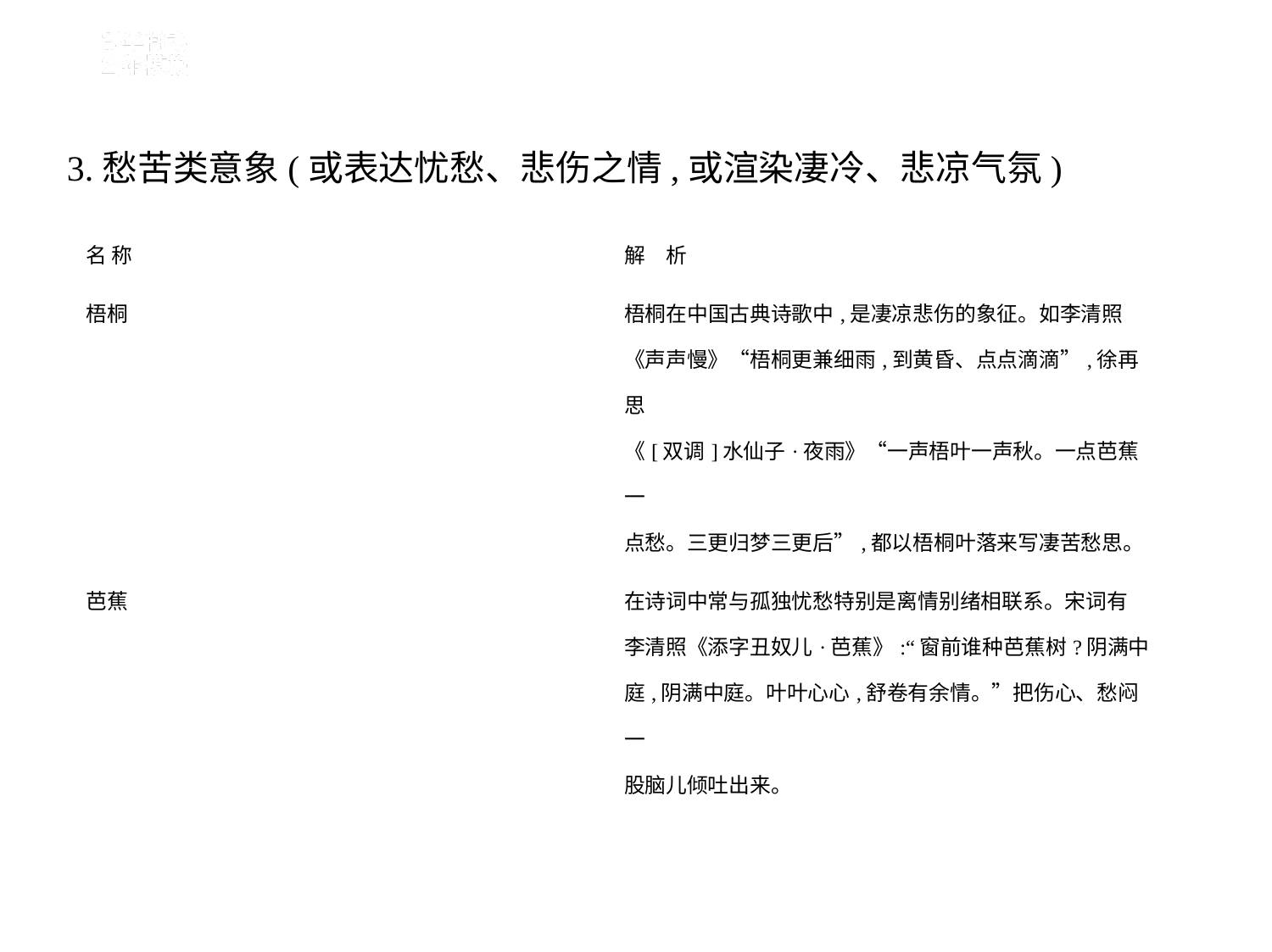

3.愁苦类意象(或表达忧愁、悲伤之情,或渲染凄冷、悲凉气氛)
| 名 称 | 解　析 |
| --- | --- |
| 梧桐 | 梧桐在中国古典诗歌中,是凄凉悲伤的象征。如李清照 《声声慢》“梧桐更兼细雨,到黄昏、点点滴滴”,徐再思 《[双调]水仙子·夜雨》“一声梧叶一声秋。一点芭蕉一 点愁。三更归梦三更后”,都以梧桐叶落来写凄苦愁思。 |
| 芭蕉 | 在诗词中常与孤独忧愁特别是离情别绪相联系。宋词有 李清照《添字丑奴儿·芭蕉》:“窗前谁种芭蕉树?阴满中 庭,阴满中庭。叶叶心心,舒卷有余情。”把伤心、愁闷一 股脑儿倾吐出来。 |